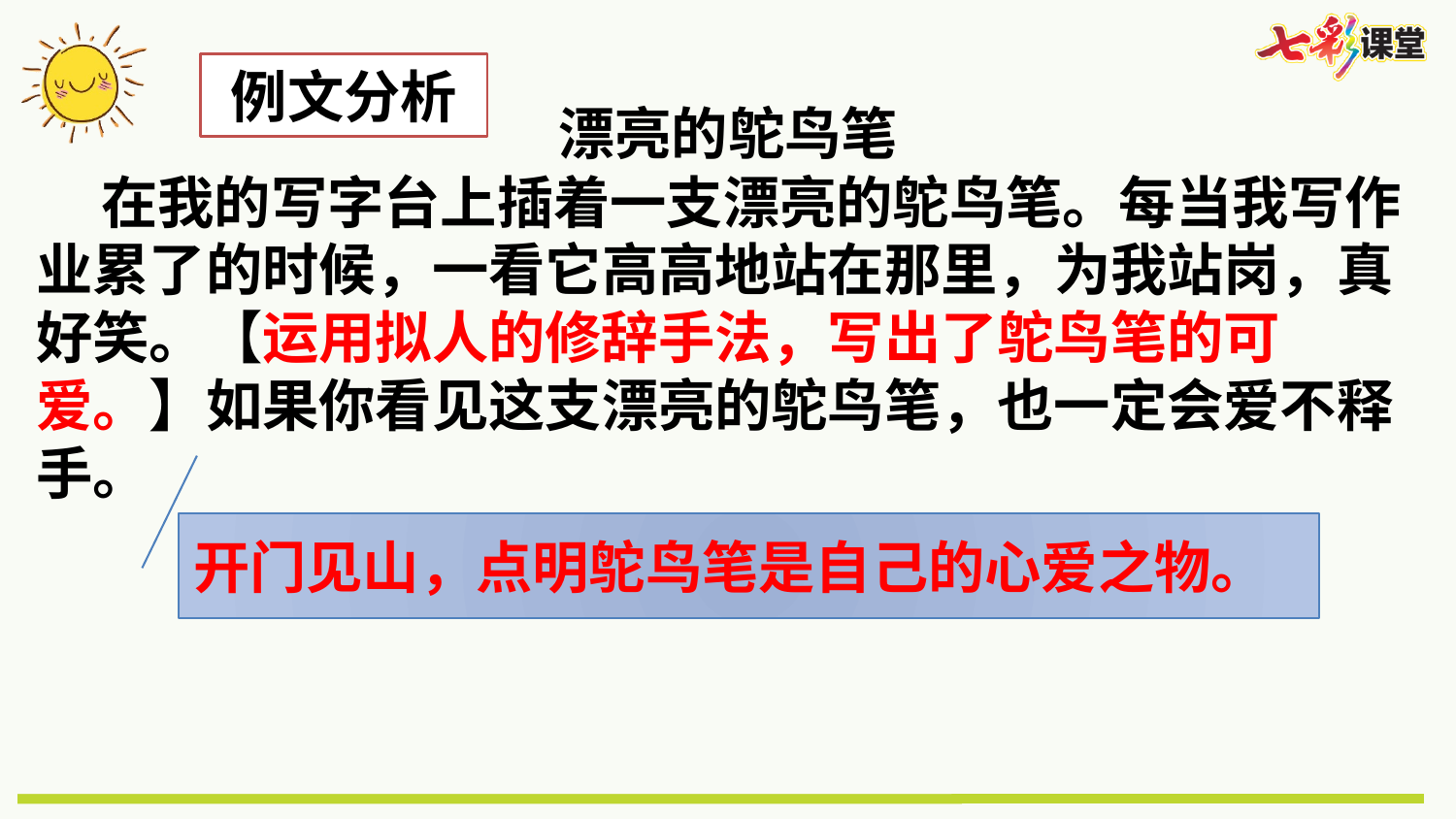

例文分析
漂亮的鸵鸟笔
    在我的写字台上插着一支漂亮的鸵鸟笔。每当我写作业累了的时候，一看它高高地站在那里，为我站岗，真好笑。【运用拟人的修辞手法，写出了鸵鸟笔的可爱。】如果你看见这支漂亮的鸵鸟笔，也一定会爱不释手。
开门见山，点明鸵鸟笔是自己的心爱之物。